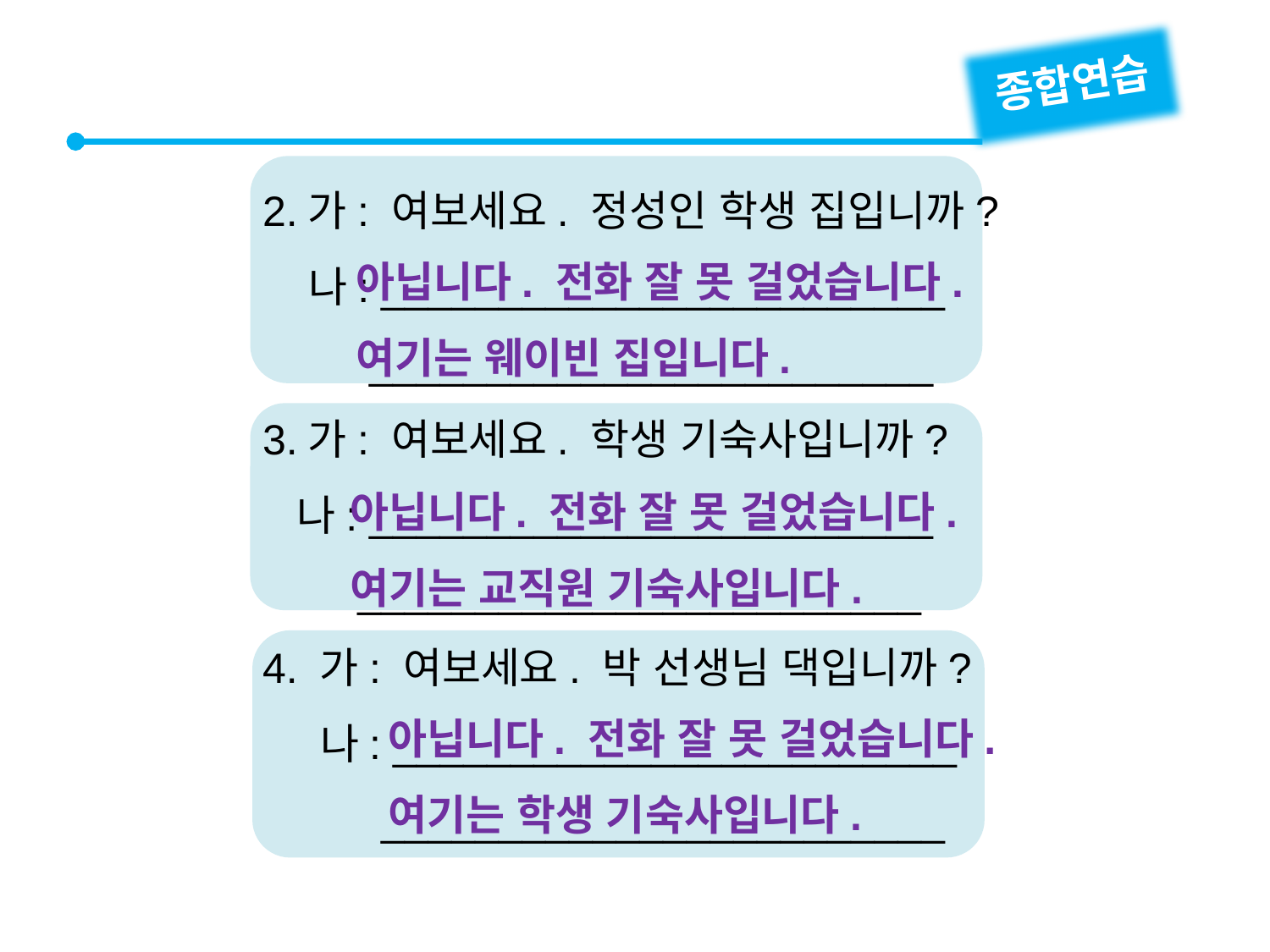

종합연습
2.가: 여보세요. 정성인 학생 집입니까?
   나: ________________________
         ________________________
3.가: 여보세요. 학생 기숙사입니까?
  나: ________________________
        ________________________
4. 가: 여보세요. 박 선생님 댁입니까?
    나: ________________________
          ________________________

아닙니다. 전화 잘 못 걸었습니다. 여기는 웨이빈 집입니다.

아닙니다. 전화 잘 못 걸었습니다. 여기는 교직원 기숙사입니다.

아닙니다. 전화 잘 못 걸었습니다. 여기는 학생 기숙사입니다.